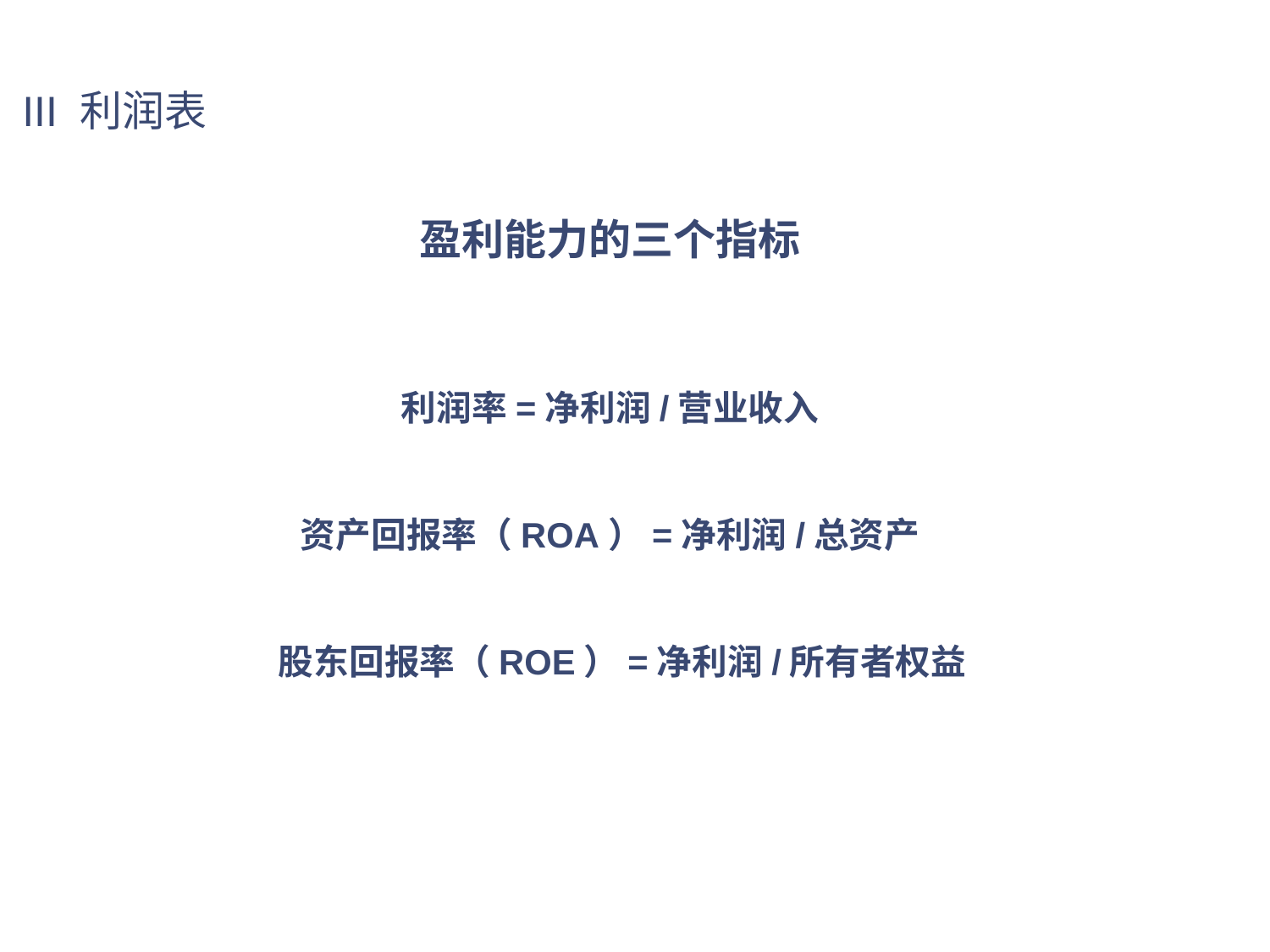

III 利润表
盈利能力的三个指标

利润率=净利润/营业收入
资产回报率（ROA）=净利润/总资产
  股东回报率（ROE）=净利润/所有者权益